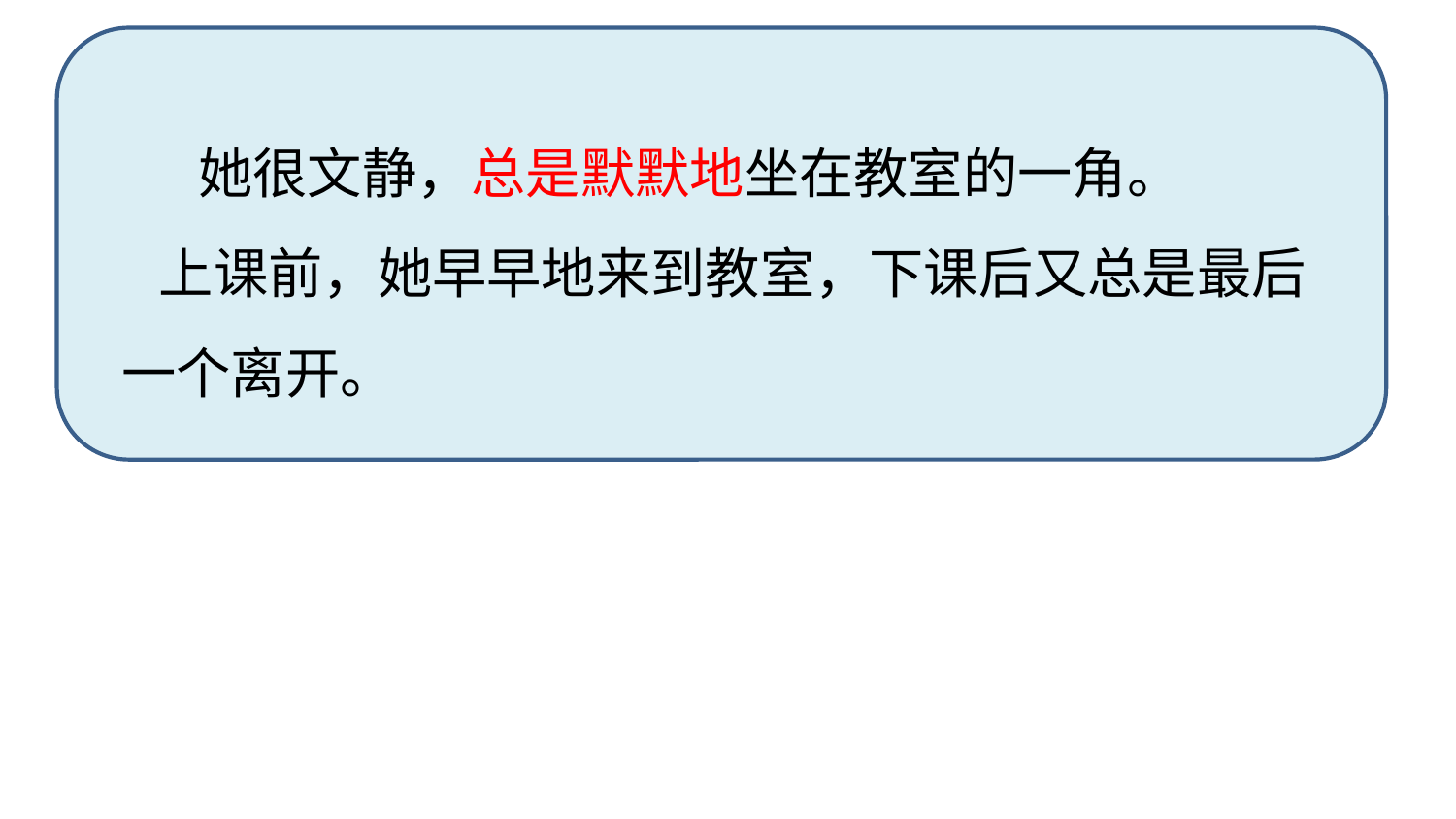

她很文静，总是默默地坐在教室的一角。

  上课前，她早早地来到教室，下课后又总是最后

一个离开。